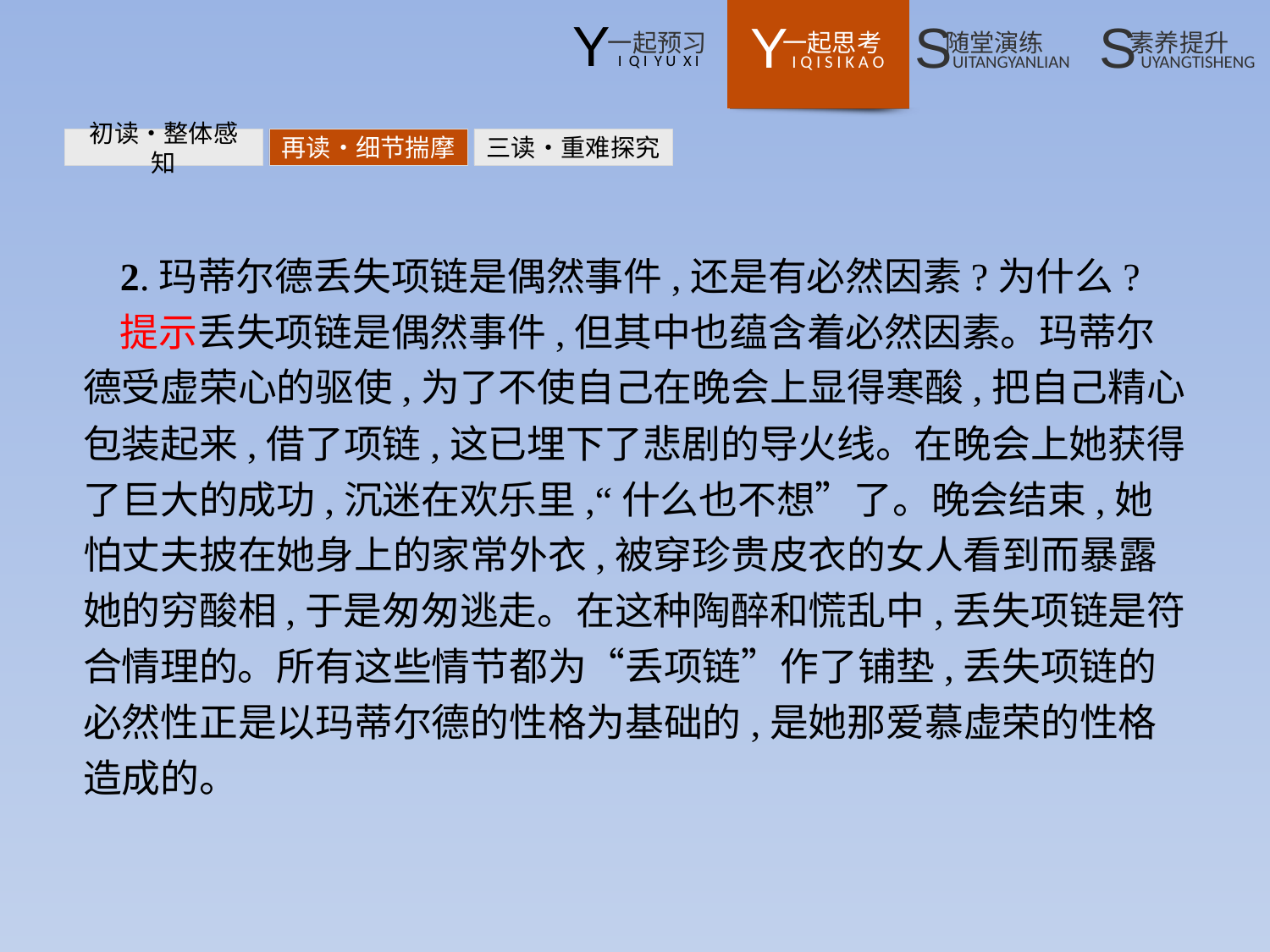

初读•整体感知
再读•细节揣摩
三读•重难探究
2.玛蒂尔德丢失项链是偶然事件,还是有必然因素?为什么?
提示丢失项链是偶然事件,但其中也蕴含着必然因素。玛蒂尔德受虚荣心的驱使,为了不使自己在晚会上显得寒酸,把自己精心包装起来,借了项链,这已埋下了悲剧的导火线。在晚会上她获得了巨大的成功,沉迷在欢乐里,“什么也不想”了。晚会结束,她怕丈夫披在她身上的家常外衣,被穿珍贵皮衣的女人看到而暴露她的穷酸相,于是匆匆逃走。在这种陶醉和慌乱中,丢失项链是符合情理的。所有这些情节都为“丢项链”作了铺垫,丢失项链的必然性正是以玛蒂尔德的性格为基础的,是她那爱慕虚荣的性格造成的。